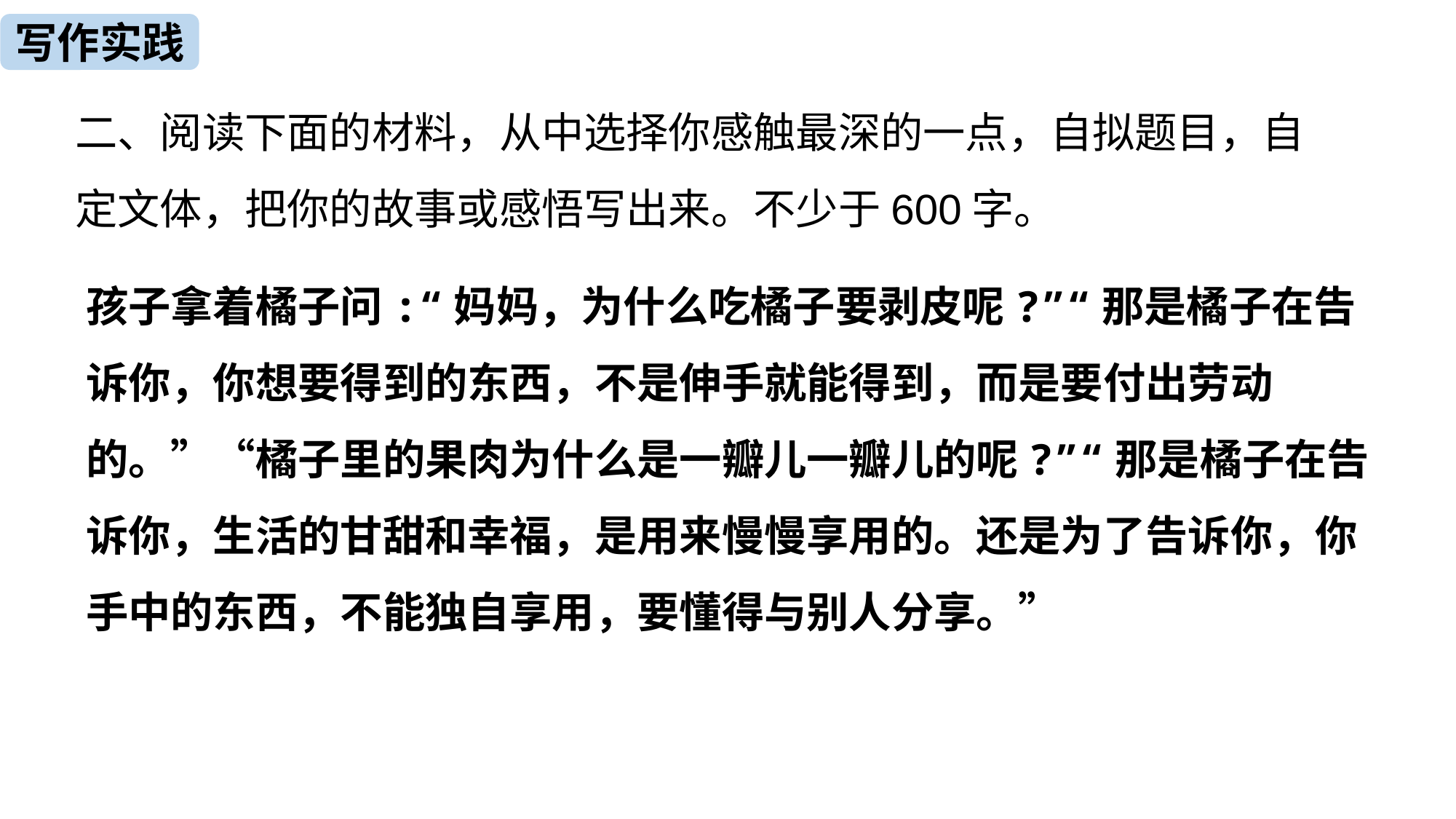

写作实践
二、阅读下面的材料，从中选择你感触最深的一点，自拟题目，自定文体，把你的故事或感悟写出来。不少于600字。
孩子拿着橘子问:“妈妈，为什么吃橘子要剥皮呢?”“那是橘子在告诉你，你想要得到的东西，不是伸手就能得到，而是要付出劳动的。”“橘子里的果肉为什么是一瓣儿一瓣儿的呢?”“那是橘子在告诉你，生活的甘甜和幸福，是用来慢慢享用的。还是为了告诉你，你手中的东西，不能独自享用，要懂得与别人分享。”